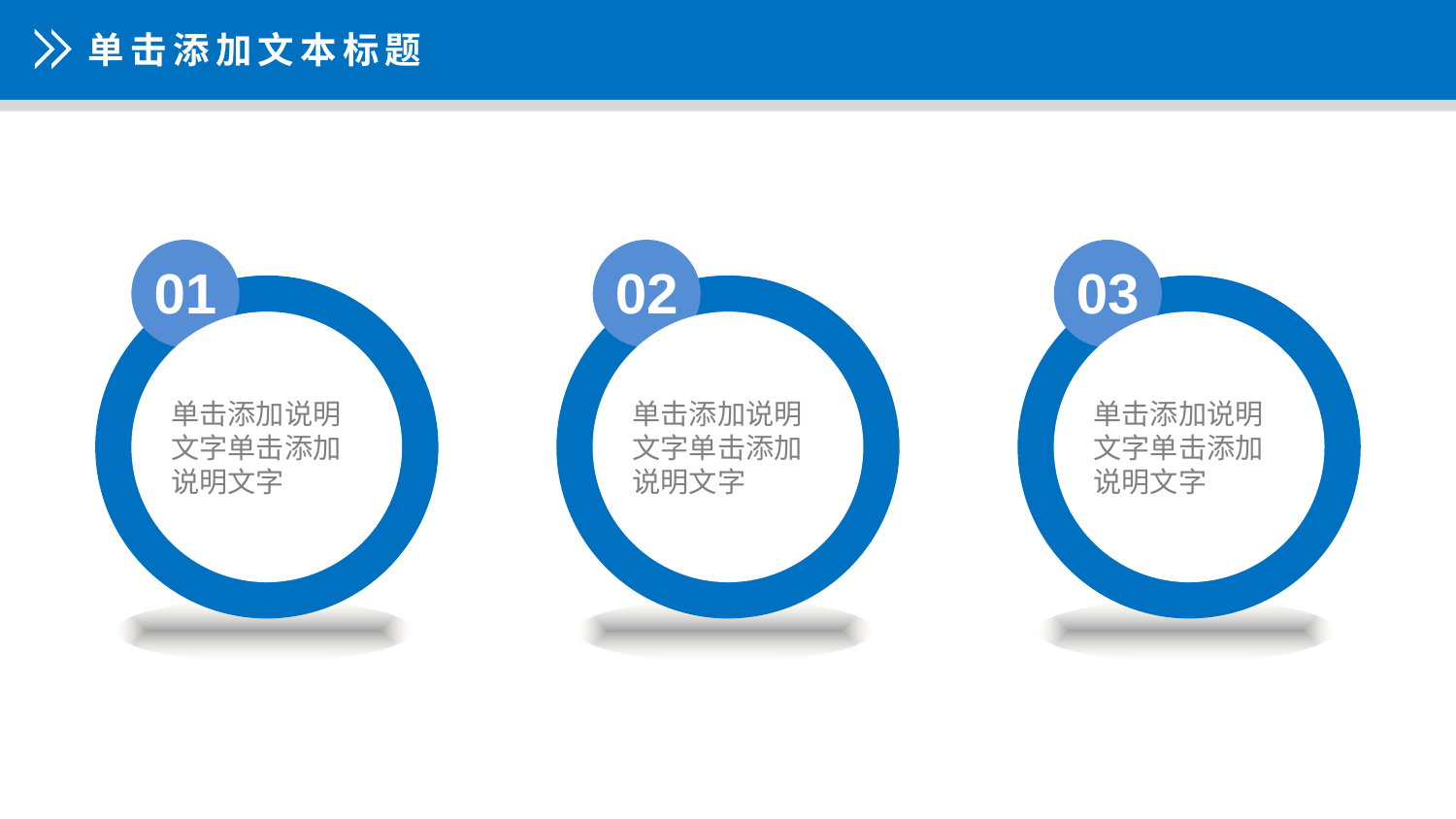

单击添加文本标题

01
02
03

单击添加说明文字单击添加说明文字
单击添加说明文字单击添加说明文字
单击添加说明文字单击添加说明文字